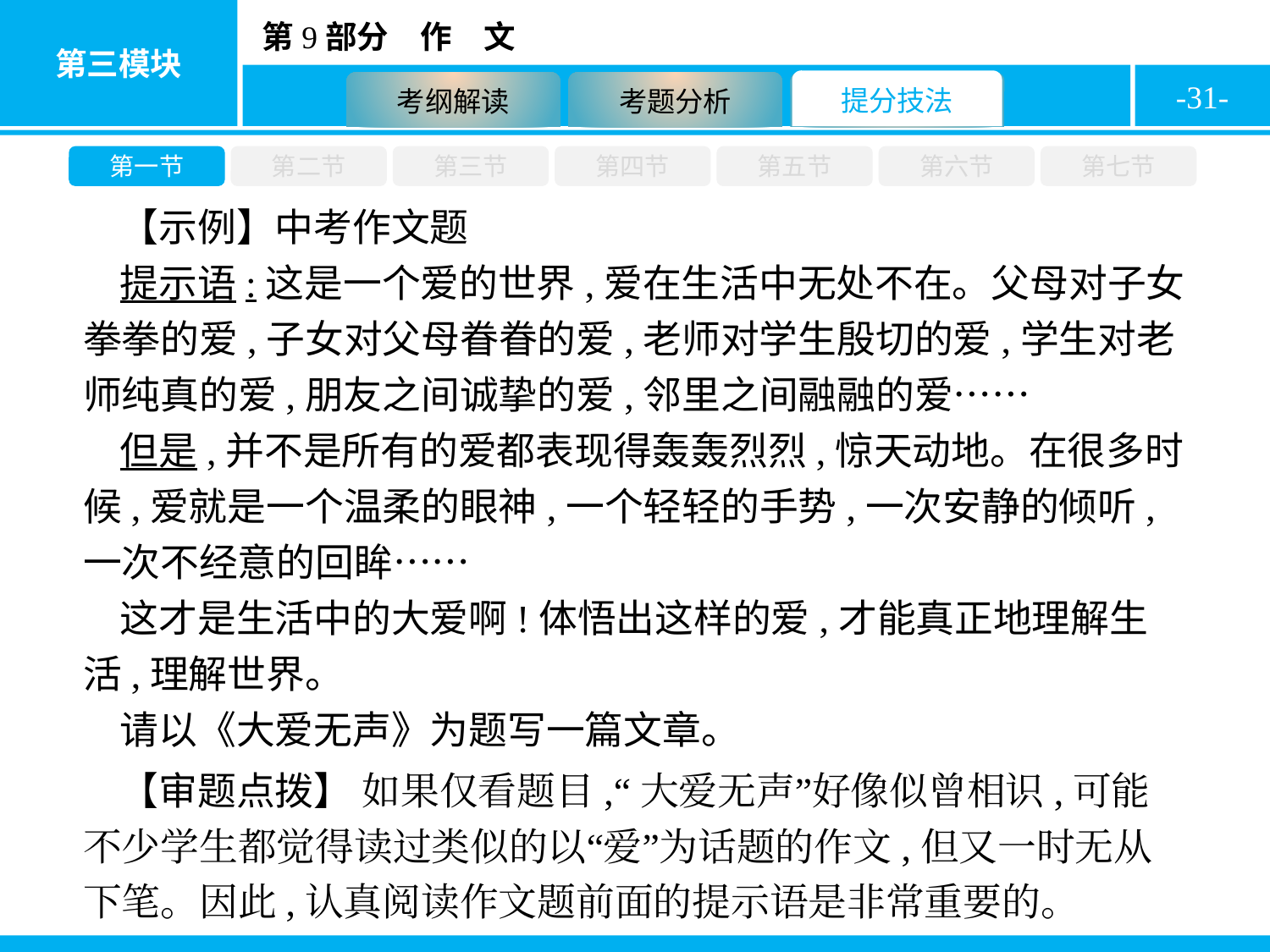

-31-
第一节
第二节
第三节
第四节
第五节
第六节
第七节
【示例】中考作文题
提示语:这是一个爱的世界,爱在生活中无处不在。父母对子女拳拳的爱,子女对父母眷眷的爱,老师对学生殷切的爱,学生对老师纯真的爱,朋友之间诚挚的爱,邻里之间融融的爱……
但是,并不是所有的爱都表现得轰轰烈烈,惊天动地。在很多时候,爱就是一个温柔的眼神,一个轻轻的手势,一次安静的倾听,一次不经意的回眸……
这才是生活中的大爱啊!体悟出这样的爱,才能真正地理解生活,理解世界。
请以《大爱无声》为题写一篇文章。
【审题点拨】 如果仅看题目,“大爱无声”好像似曾相识,可能不少学生都觉得读过类似的以“爱”为话题的作文,但又一时无从下笔。因此,认真阅读作文题前面的提示语是非常重要的。